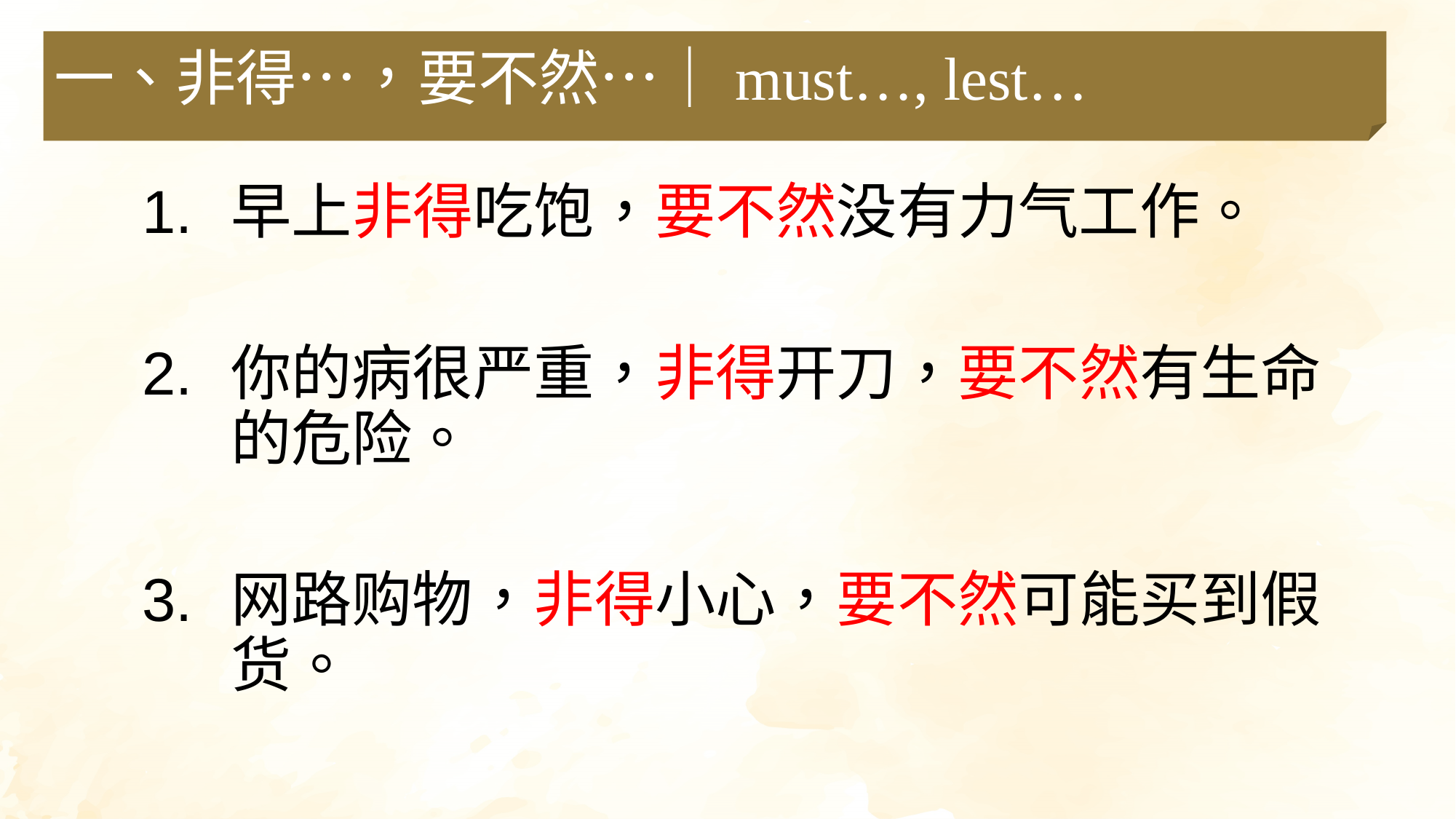

一、非得…，要不然…｜must…, lest…
早上非得吃饱，要不然没有力气工作。

你的病很严重，非得开刀，要不然有生命的危险。

网路购物，非得小心，要不然可能买到假货。